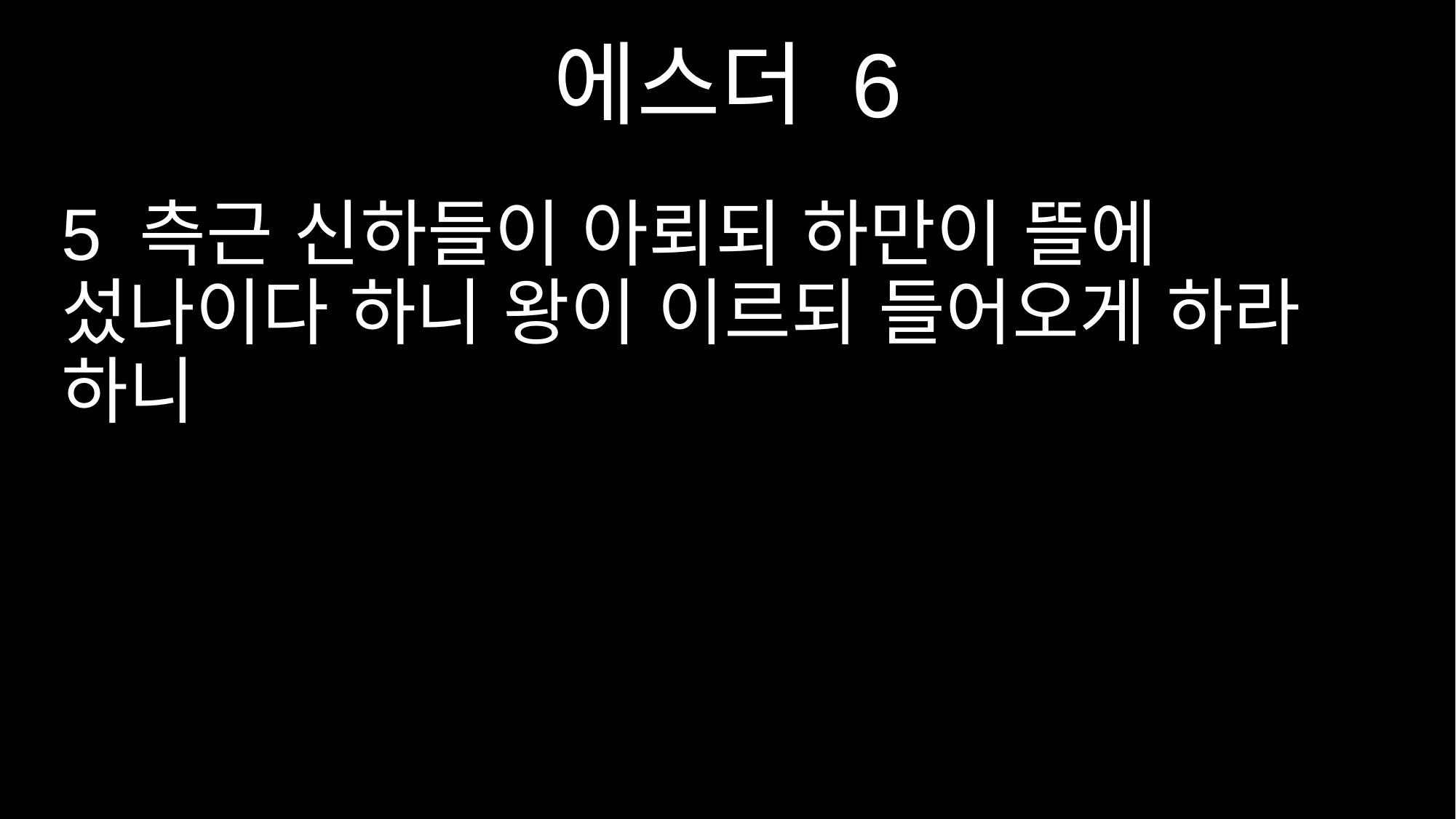

에스더 6
5 측근 신하들이 아뢰되 하만이 뜰에 섰나이다 하니 왕이 이르되 들어오게 하라 하니